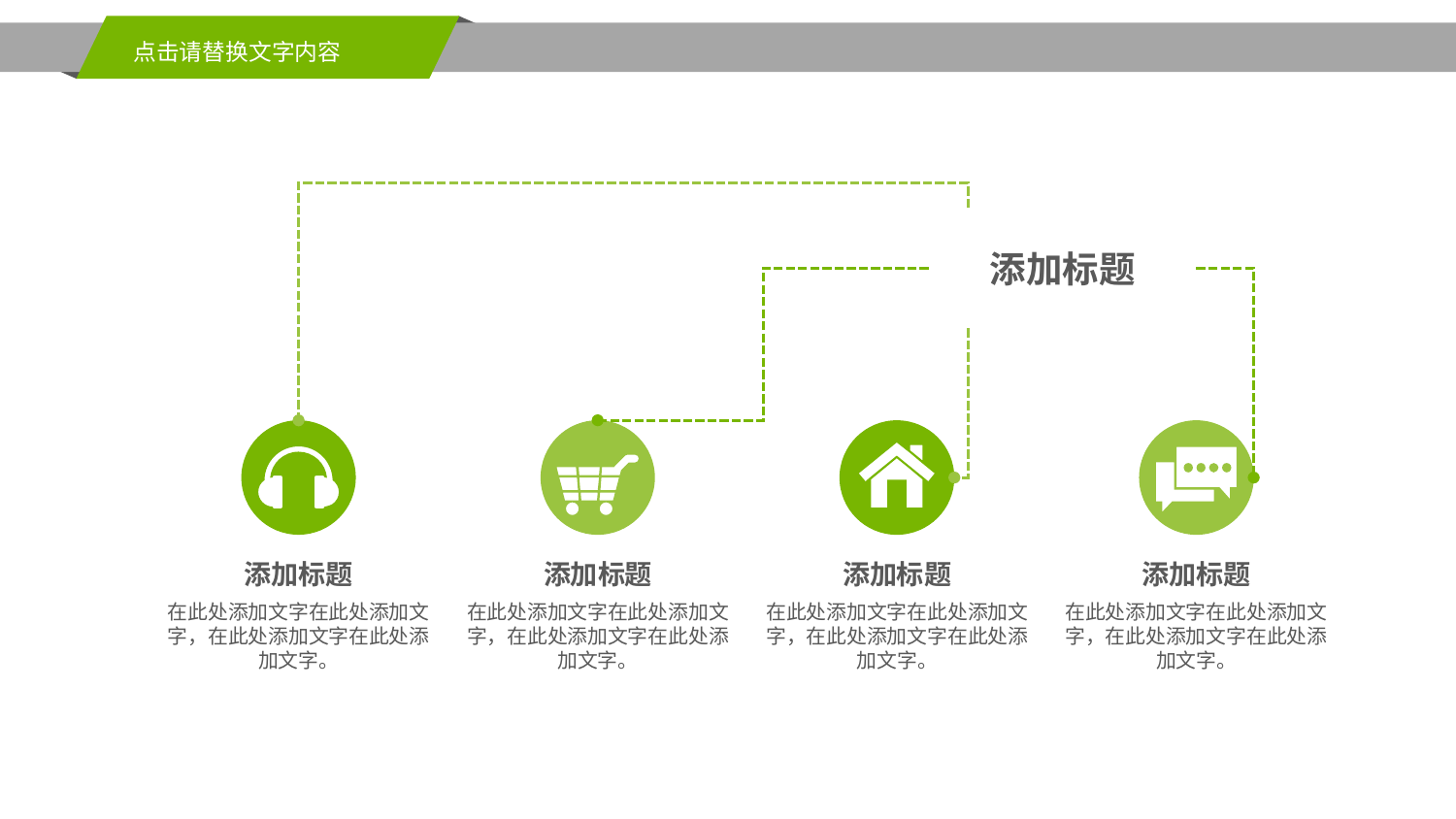

点击请替换文字内容
添加标题

添加标题
在此处添加文字在此处添加文字，在此处添加文字在此处添加文字。
添加标题
在此处添加文字在此处添加文字，在此处添加文字在此处添加文字。
添加标题
在此处添加文字在此处添加文字，在此处添加文字在此处添加文字。
添加标题
在此处添加文字在此处添加文字，在此处添加文字在此处添加文字。